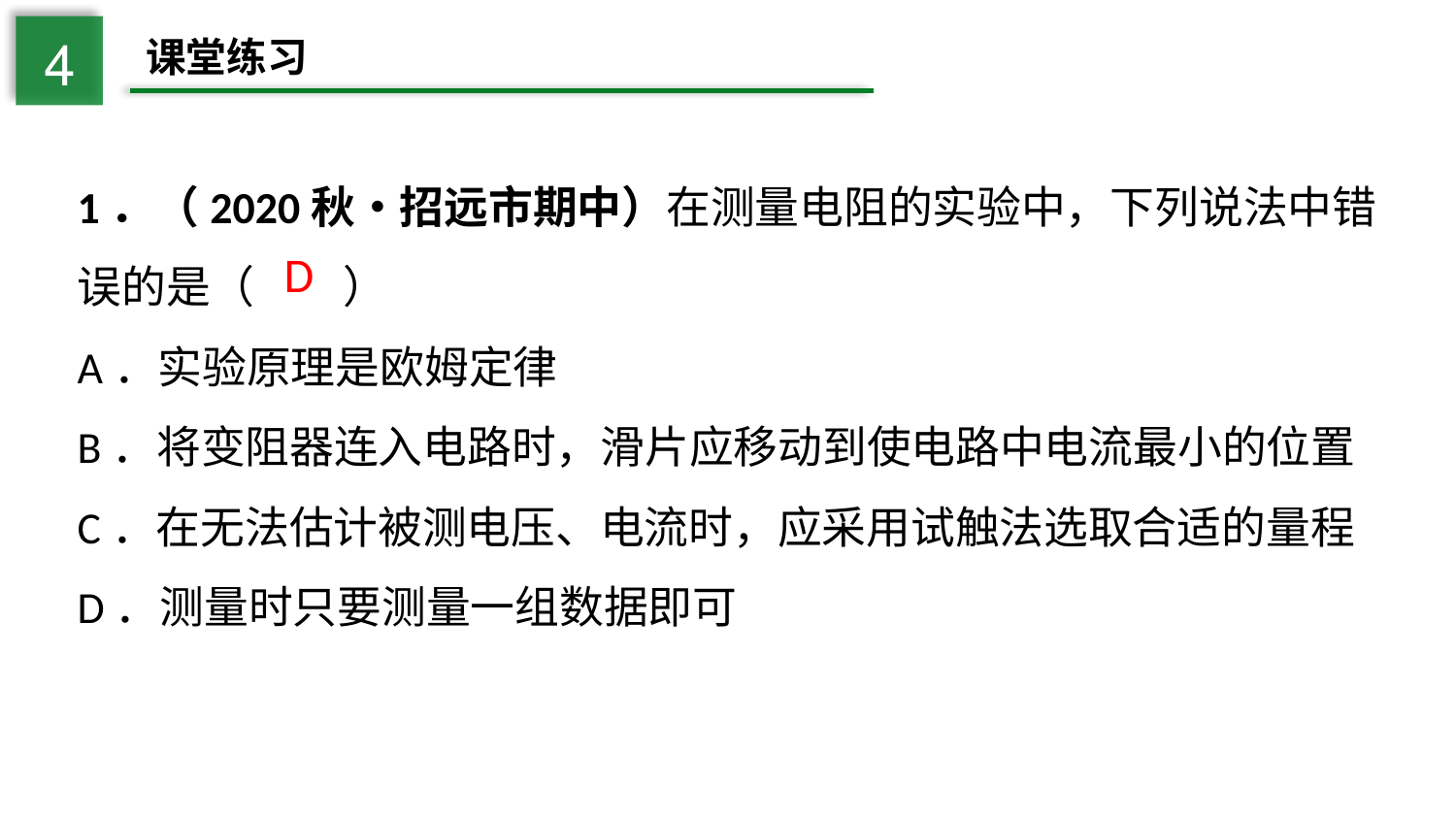

4
课堂练习
1．（2020秋•招远市期中）在测量电阻的实验中，下列说法中错误的是（　　）
A．实验原理是欧姆定律
B．将变阻器连入电路时，滑片应移动到使电路中电流最小的位置
C．在无法估计被测电压、电流时，应采用试触法选取合适的量程
D．测量时只要测量一组数据即可
D